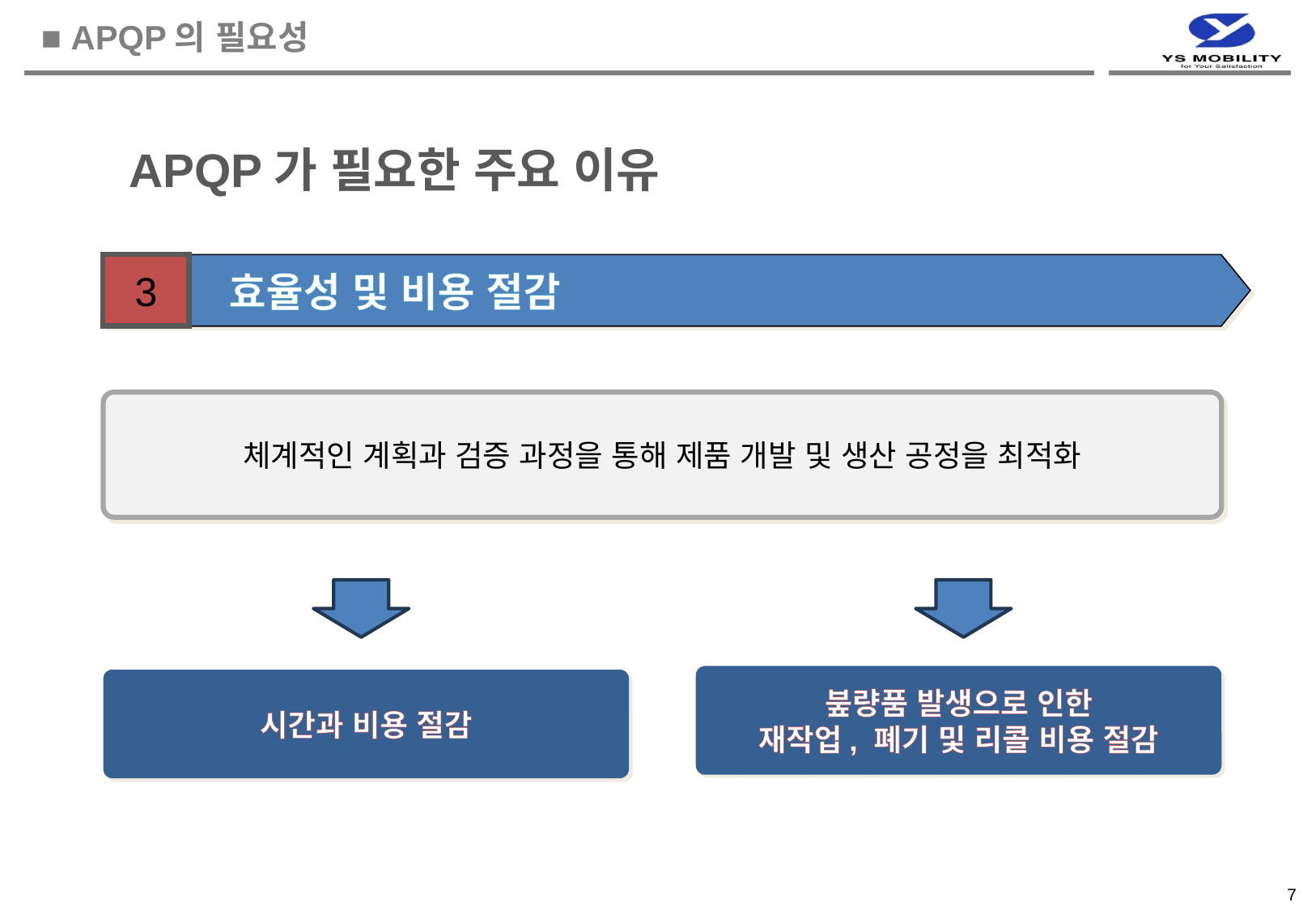

■ APQP의 필요성
APQP가 필요한 주요 이유
3
      효율성 및 비용 절감
체계적인 계획과 검증 과정을 통해 제품 개발 및 생산 공정을 최적화

붚량품 발생으로 인한
재작업, 폐기 및 리콜 비용 절감
시간과 비용 절감